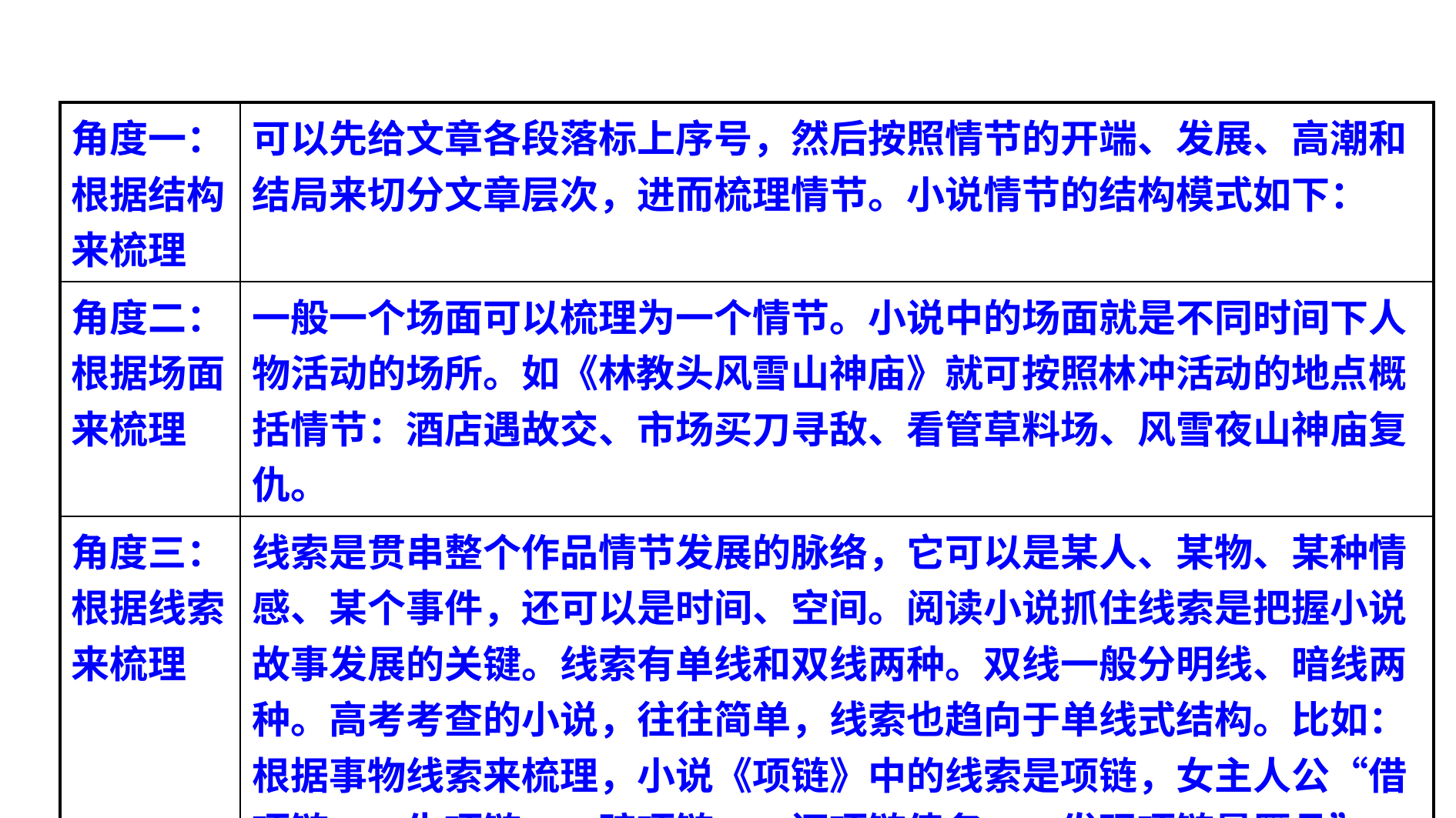

| 角度一：根据结构来梳理 | 可以先给文章各段落标上序号，然后按照情节的开端、发展、高潮和结局来切分文章层次，进而梳理情节。小说情节的结构模式如下： |
| --- | --- |
| 角度二：根据场面来梳理 | 一般一个场面可以梳理为一个情节。小说中的场面就是不同时间下人物活动的场所。如《林教头风雪山神庙》就可按照林冲活动的地点概括情节：酒店遇故交、市场买刀寻敌、看管草料场、风雪夜山神庙复仇。 |
| 角度三：根据线索来梳理 | 线索是贯串整个作品情节发展的脉络，它可以是某人、某物、某种情感、某个事件，还可以是时间、空间。阅读小说抓住线索是把握小说故事发展的关键。线索有单线和双线两种。双线一般分明线、暗线两种。高考考查的小说，往往简单，线索也趋向于单线式结构。比如：根据事物线索来梳理，小说《项链》中的线索是项链，女主人公“借项链——失项链——赔项链——还项链债务——发现项链是赝品”，都与“项链”有关。 |